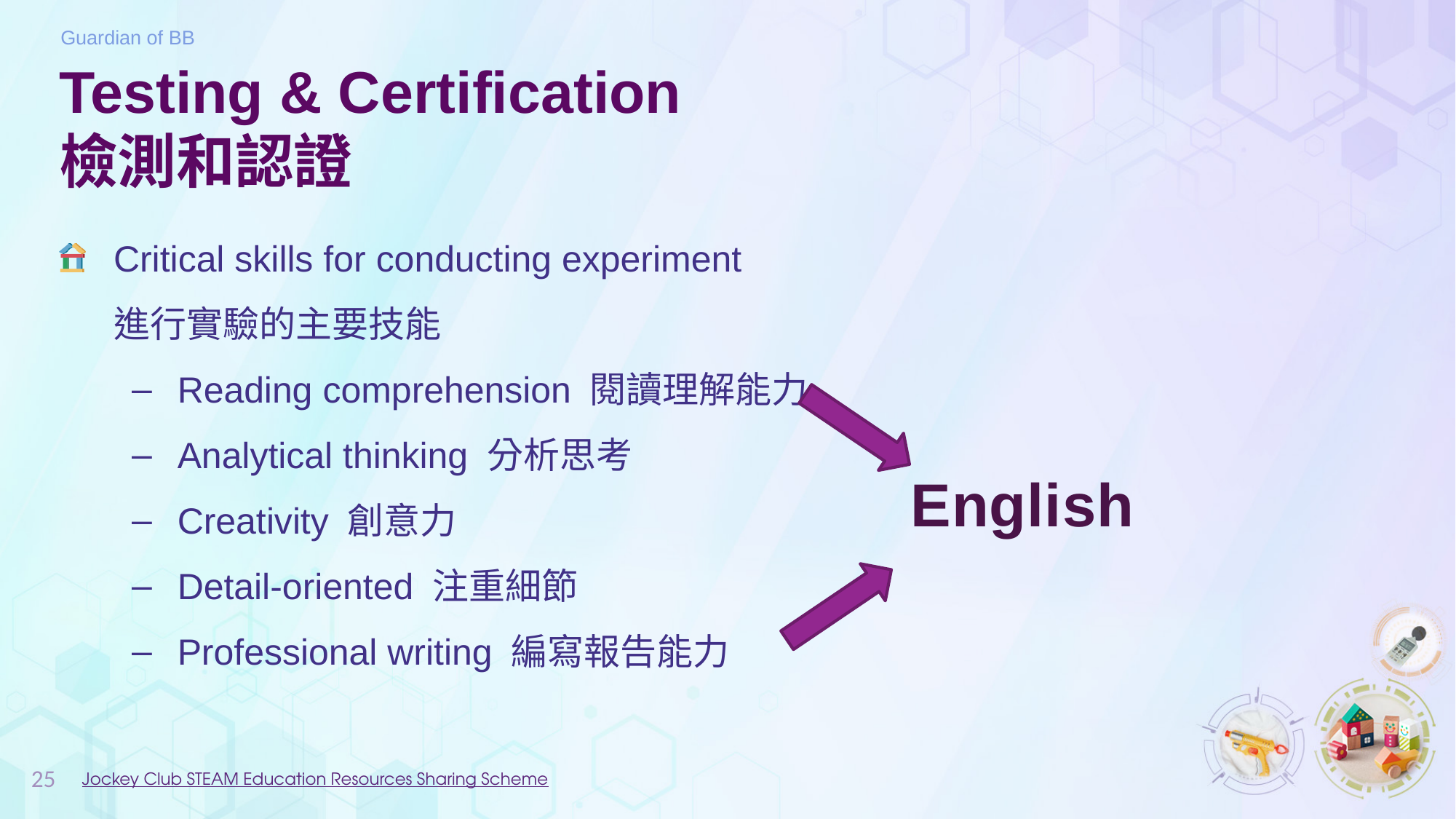

# Testing & Certification 檢測和認證
Critical skills for conducting experiment
進行實驗的主要技能
Reading comprehension 閱讀理解能力
Analytical thinking 分析思考
Creativity 創意力
Detail-oriented 注重細節
Professional writing 編寫報告能力

English

25